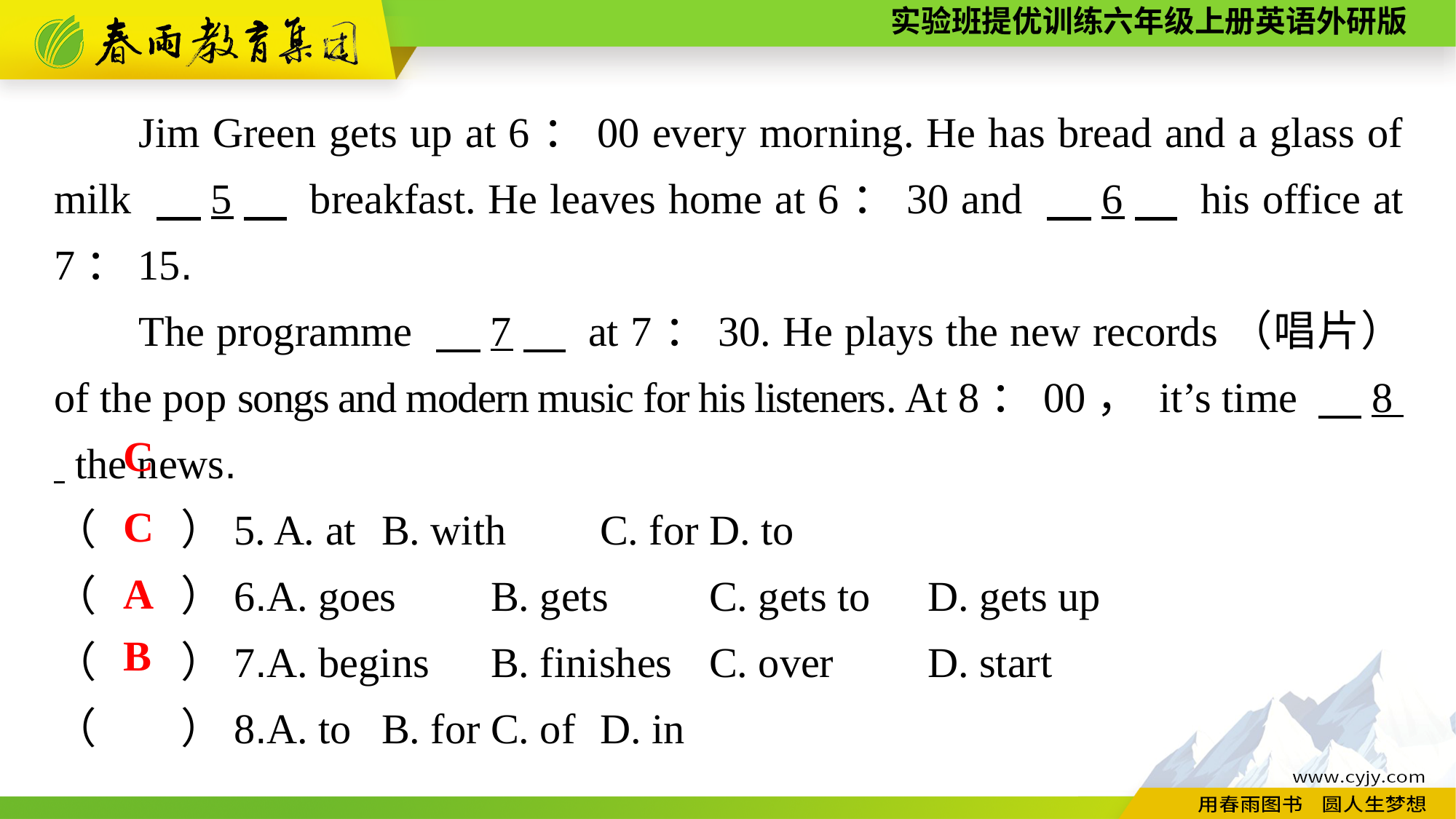

Jim Green gets up at 6：00 every morning. He has bread and a glass of milk 　5　 breakfast. He leaves home at 6：30 and 　6　 his office at 7：15.
The programme 　7　 at 7：30. He plays the new records（唱片） of the pop songs and modern music for his listeners. At 8：00， it’s time 　8    the news.
（　　）5. A. at	B. with	C. for	D. to
（　　）6.A. goes	B. gets	C. gets to	D. gets up
（　　）7.A. begins	B. finishes	C. over	D. start
（　　）8.A. to	B. for	C. of	D. in
C
C
A
B